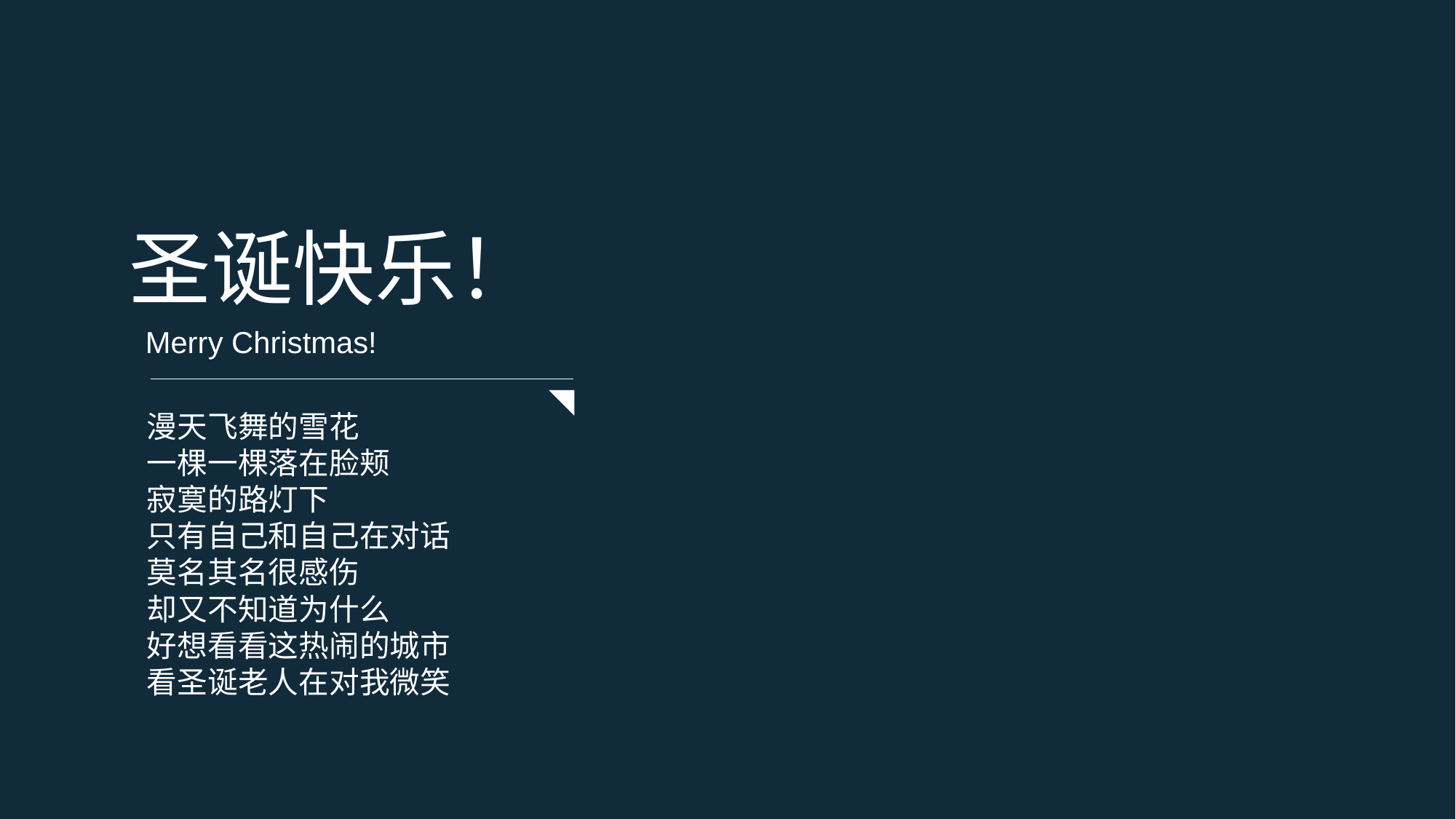

圣诞快乐！
Merry Christmas!

漫天飞舞的雪花
一棵一棵落在脸颊
寂寞的路灯下
只有自己和自己在对话
莫名其名很感伤
却又不知道为什么
好想看看这热闹的城市
看圣诞老人在对我微笑